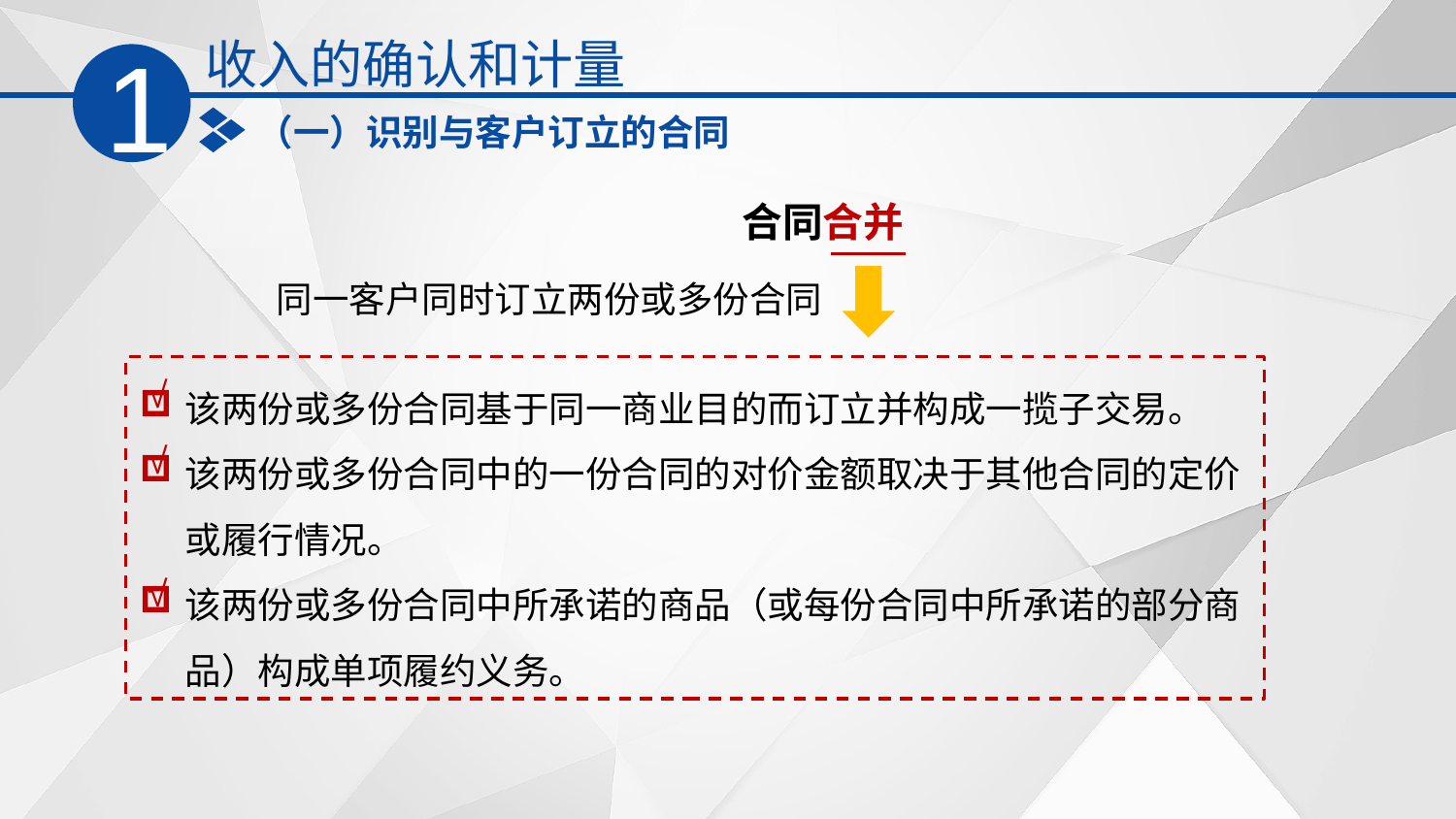

收入的确认和计量
1

（一）识别与客户订立的合同

合同合并

同一客户同时订立两份或多份合同
该两份或多份合同基于同一商业目的而订立并构成一揽子交易。
该两份或多份合同中的一份合同的对价金额取决于其他合同的定价或履行情况。
该两份或多份合同中所承诺的商品（或每份合同中所承诺的部分商品）构成单项履约义务。
√
√
√